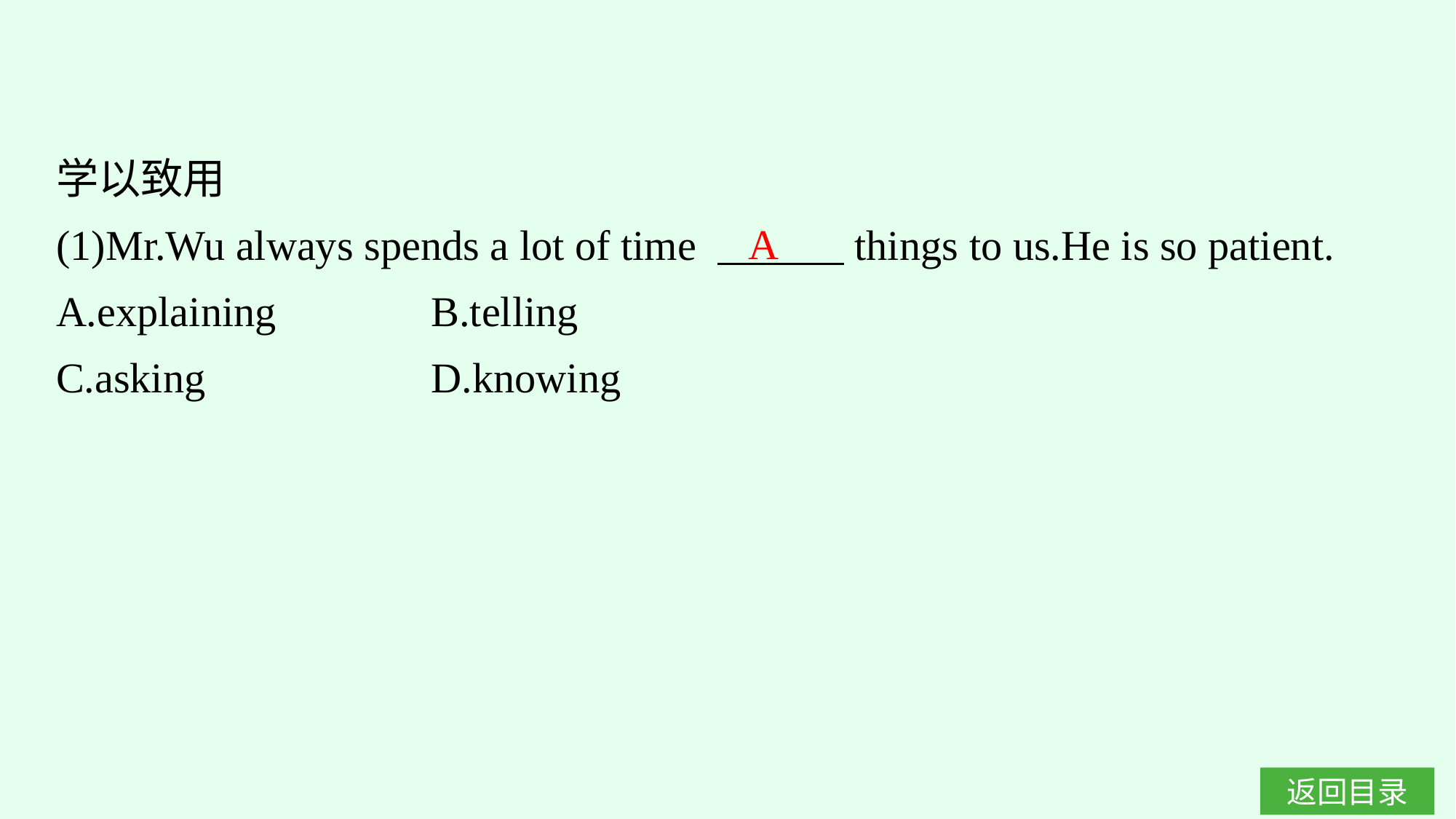

学以致用
(1)Mr.Wu always spends a lot of time 　　　things to us.He is so patient.
A.explaining　　　	B.telling
C.asking		D.knowing
A